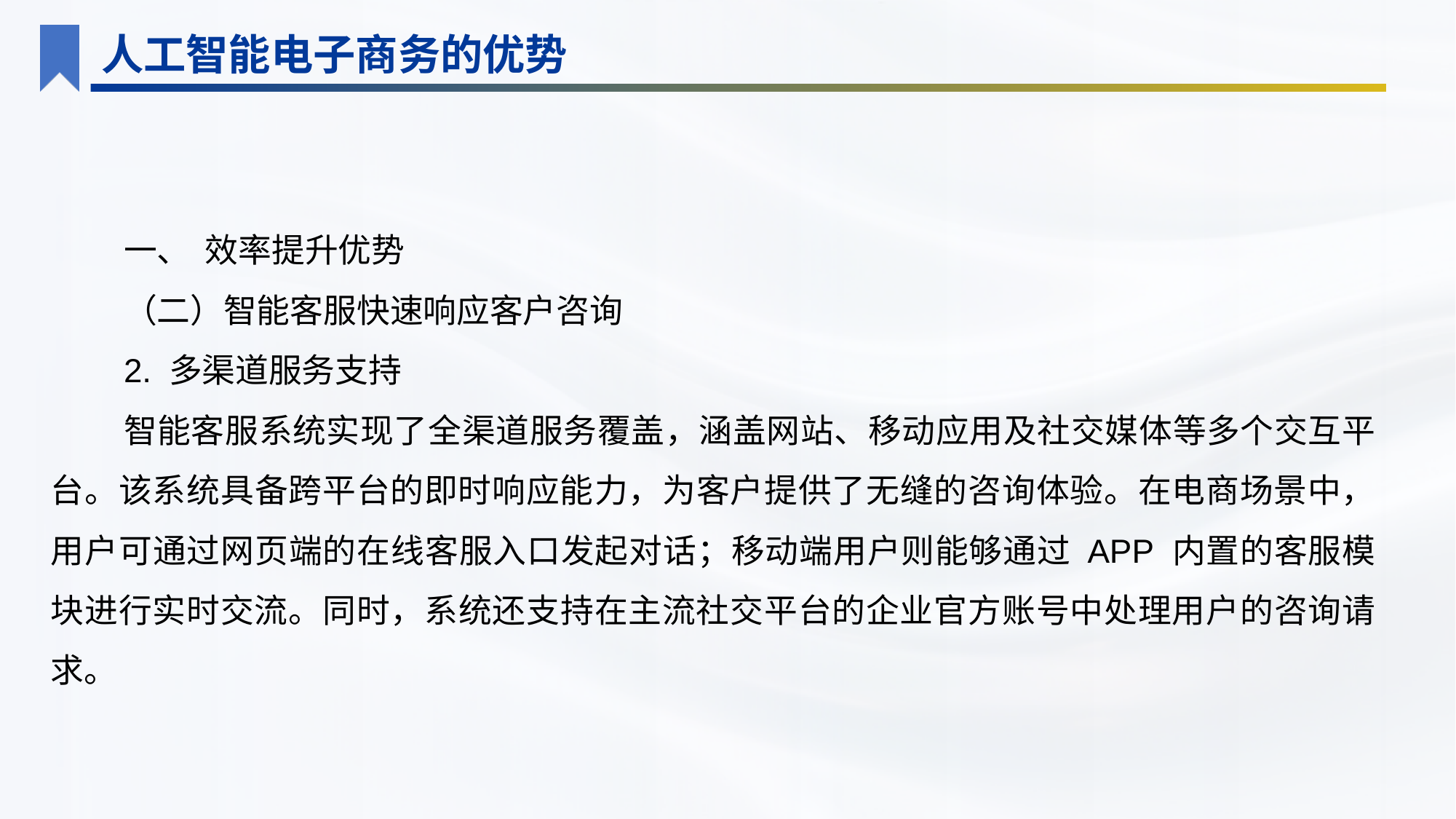

人工智能电子商务的优势
一、  效率提升优势
（二）智能客服快速响应客户咨询
2. 多渠道服务支持
智能客服系统实现了全渠道服务覆盖，涵盖网站、移动应用及社交媒体等多个交互平台。该系统具备跨平台的即时响应能力，为客户提供了无缝的咨询体验。在电商场景中，用户可通过网页端的在线客服入口发起对话；移动端用户则能够通过 APP 内置的客服模块进行实时交流。同时，系统还支持在主流社交平台的企业官方账号中处理用户的咨询请求。